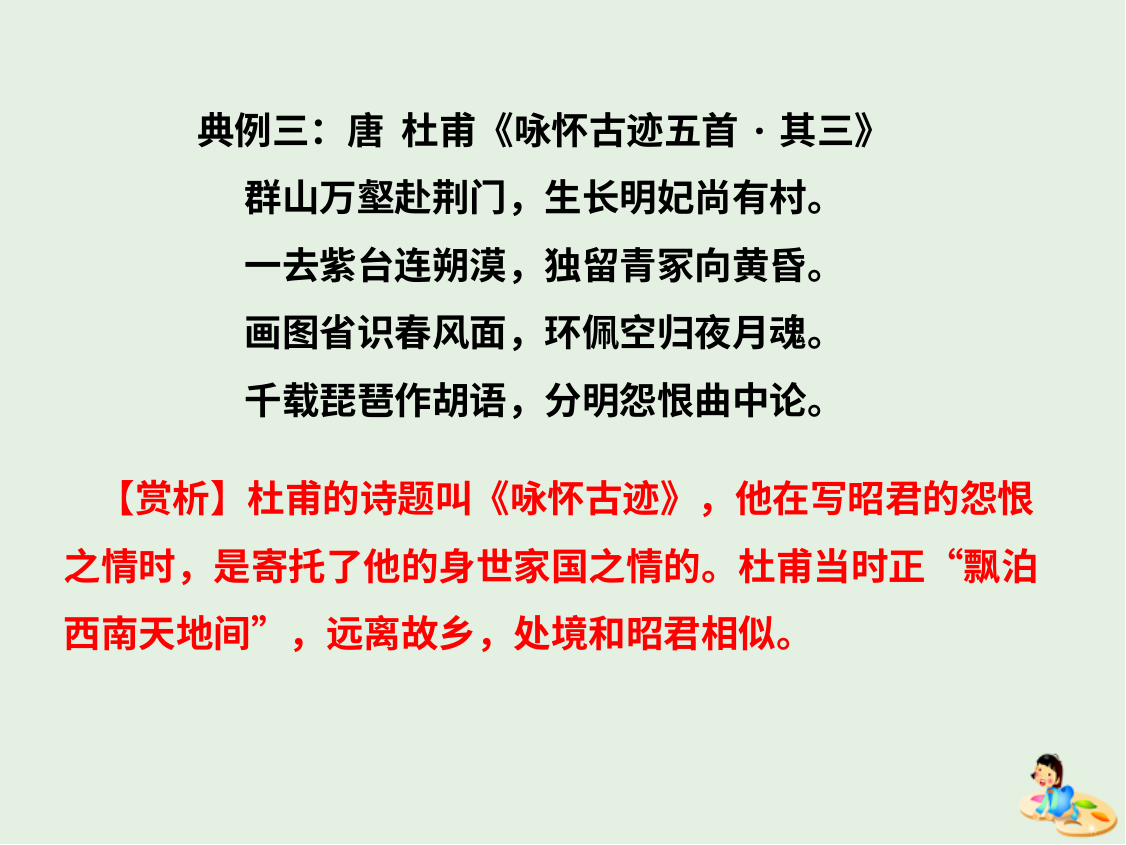

典例三：唐  杜甫《咏怀古迹五首·其三》
群山万壑赴荆门，生长明妃尚有村。
一去紫台连朔漠，独留青冢向黄昏。
画图省识春风面，环佩空归夜月魂。
千载琵琶作胡语，分明怨恨曲中论。
   【赏析】杜甫的诗题叫《咏怀古迹》，他在写昭君的怨恨之情时，是寄托了他的身世家国之情的。杜甫当时正“飘泊西南天地间”，远离故乡，处境和昭君相似。